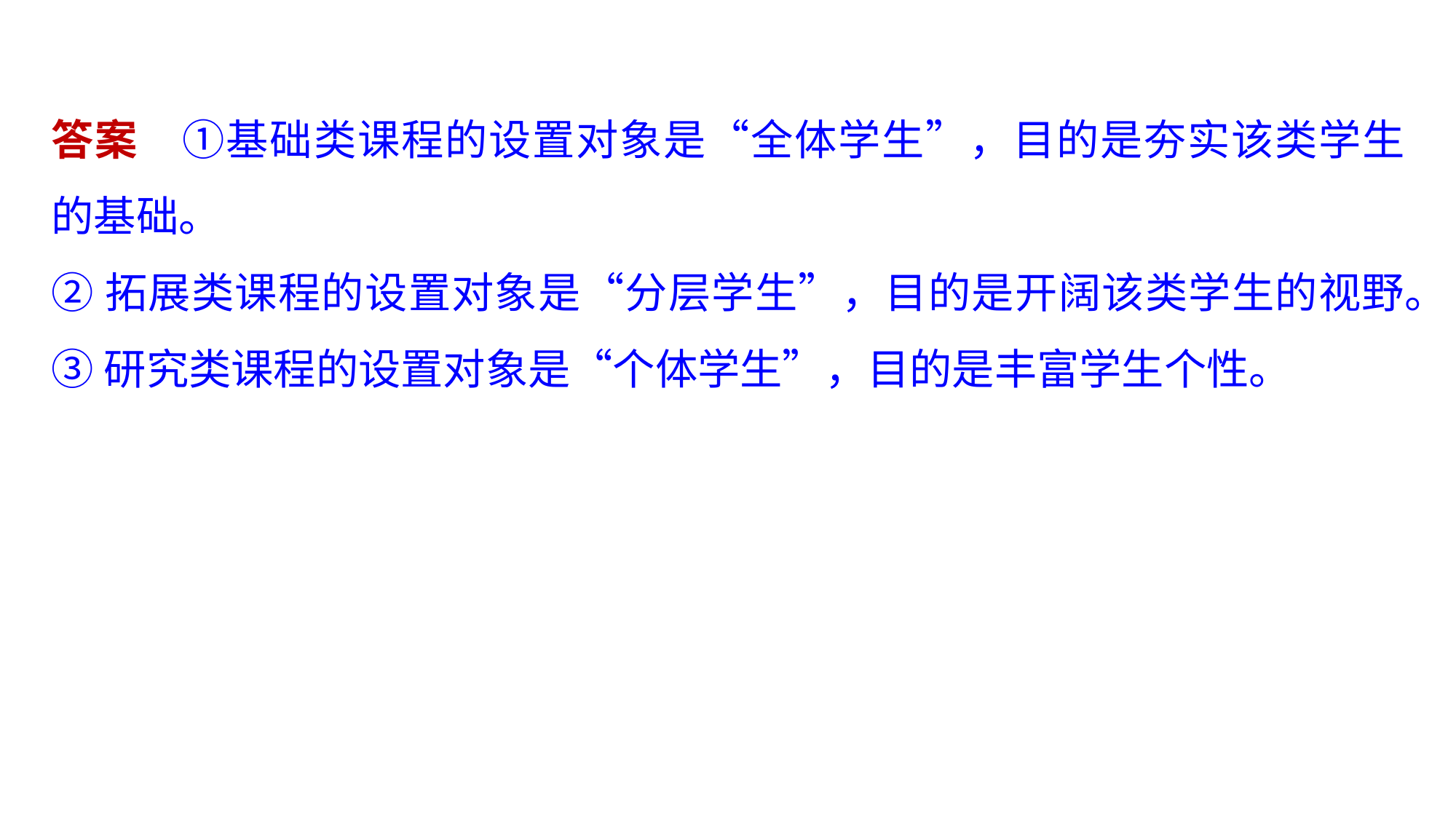

答案　①基础类课程的设置对象是“全体学生”，目的是夯实该类学生的基础。
②拓展类课程的设置对象是“分层学生”，目的是开阔该类学生的视野。
③研究类课程的设置对象是“个体学生”，目的是丰富学生个性。